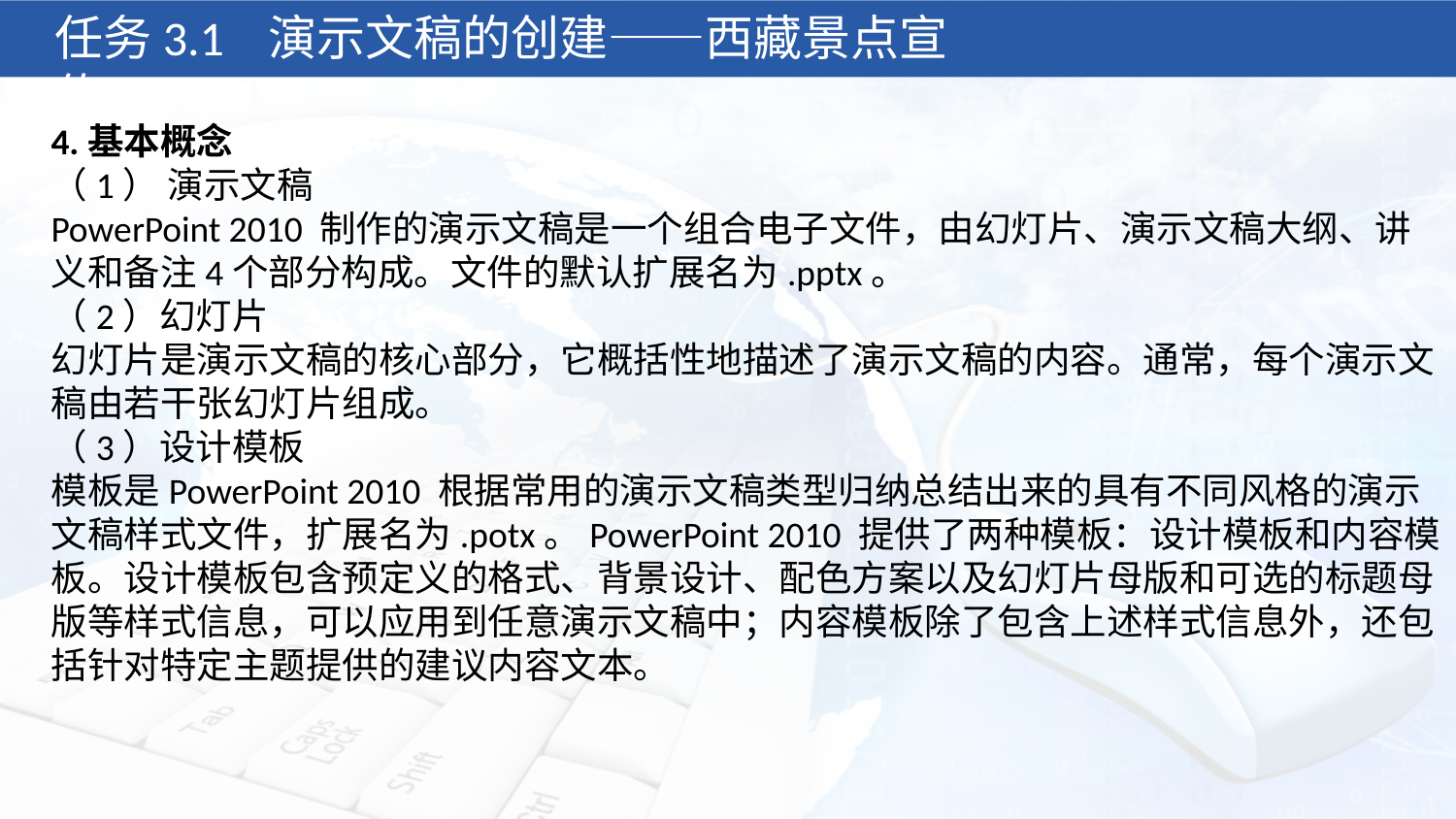

任务3.1   演示文稿的创建——西藏景点宣传
4.基本概念
（1） 演示文稿
PowerPoint 2010 制作的演示文稿是一个组合电子文件，由幻灯片、演示文稿大纲、讲义和备注4个部分构成。文件的默认扩展名为.pptx。
（2）幻灯片
幻灯片是演示文稿的核心部分，它概括性地描述了演示文稿的内容。通常，每个演示文稿由若干张幻灯片组成。
（3）设计模板
模板是PowerPoint 2010 根据常用的演示文稿类型归纳总结出来的具有不同风格的演示文稿样式文件，扩展名为.potx。PowerPoint 2010 提供了两种模板：设计模板和内容模板。设计模板包含预定义的格式、背景设计、配色方案以及幻灯片母版和可选的标题母版等样式信息，可以应用到任意演示文稿中；内容模板除了包含上述样式信息外，还包括针对特定主题提供的建议内容文本。